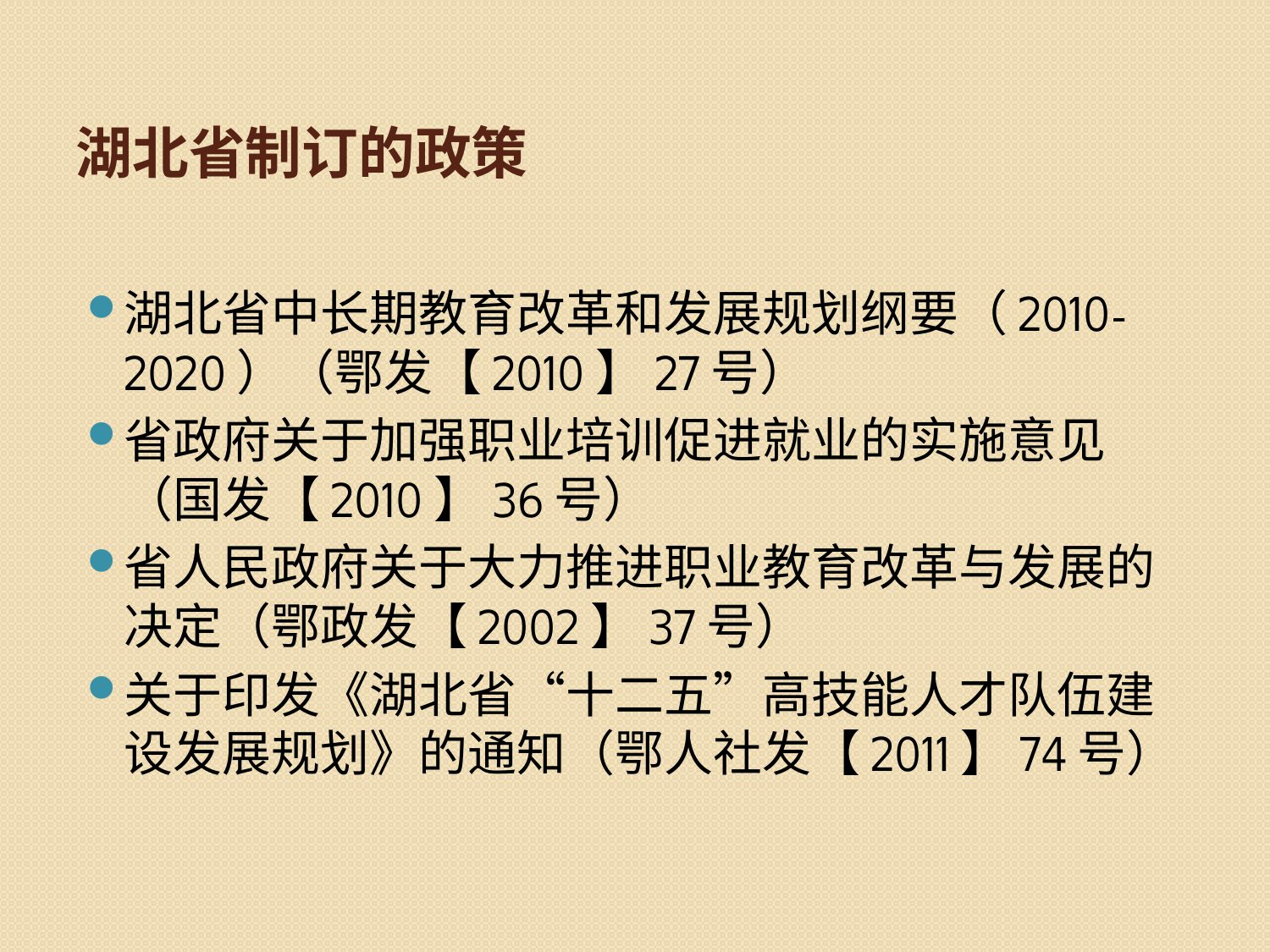

# 湖北省制订的政策

湖北省中长期教育改革和发展规划纲要（2010-2020）（鄂发【2010】27号）
省政府关于加强职业培训促进就业的实施意见（国发【2010】36号）
省人民政府关于大力推进职业教育改革与发展的决定（鄂政发【2002】37号）
关于印发《湖北省“十二五”高技能人才队伍建设发展规划》的通知（鄂人社发【2011】74号）